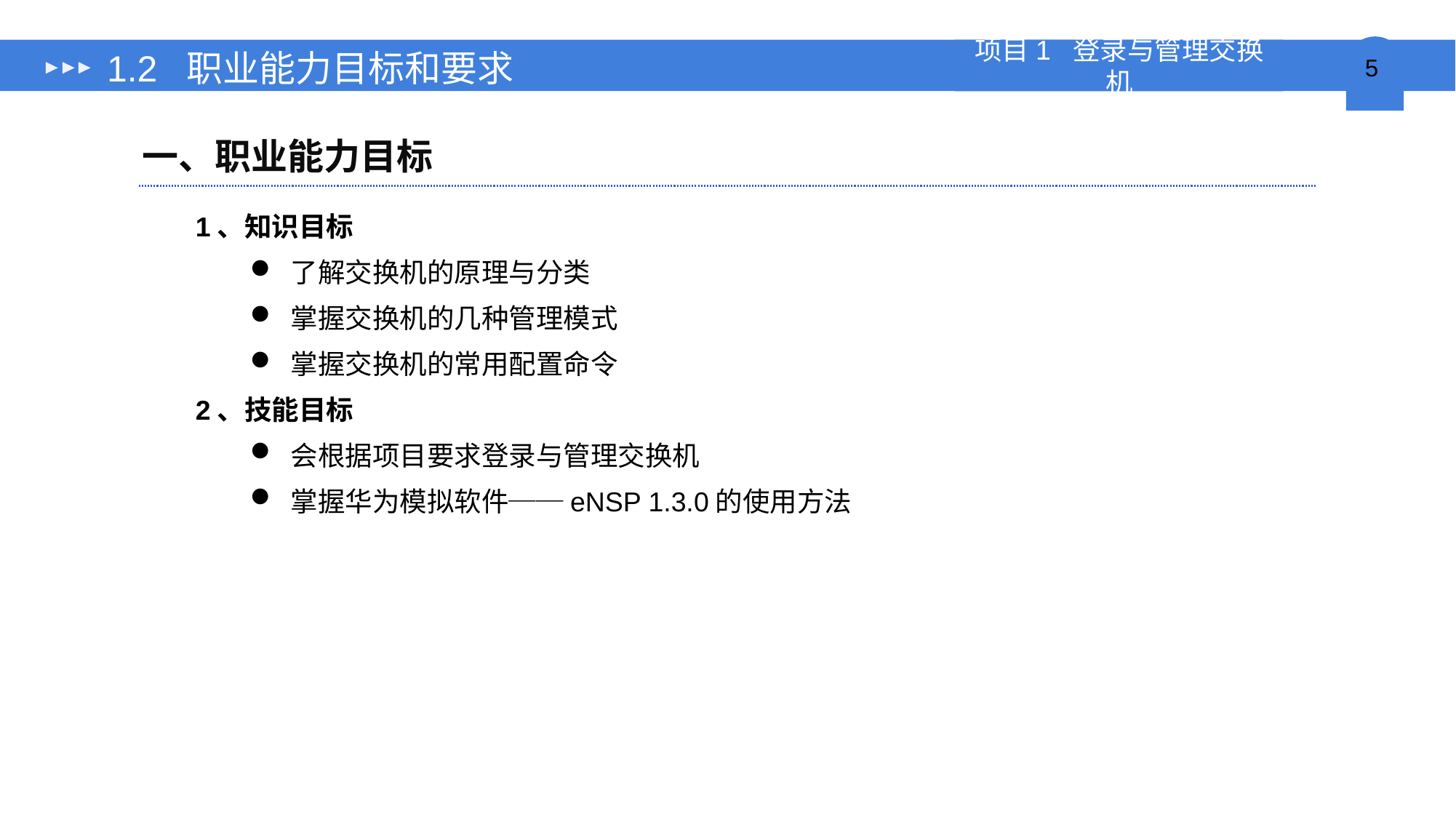

# 1.2  职业能力目标和要求
一、职业能力目标

1、知识目标
了解交换机的原理与分类
掌握交换机的几种管理模式
掌握交换机的常用配置命令
2、技能目标
会根据项目要求登录与管理交换机
掌握华为模拟软件──eNSP 1.3.0的使用方法